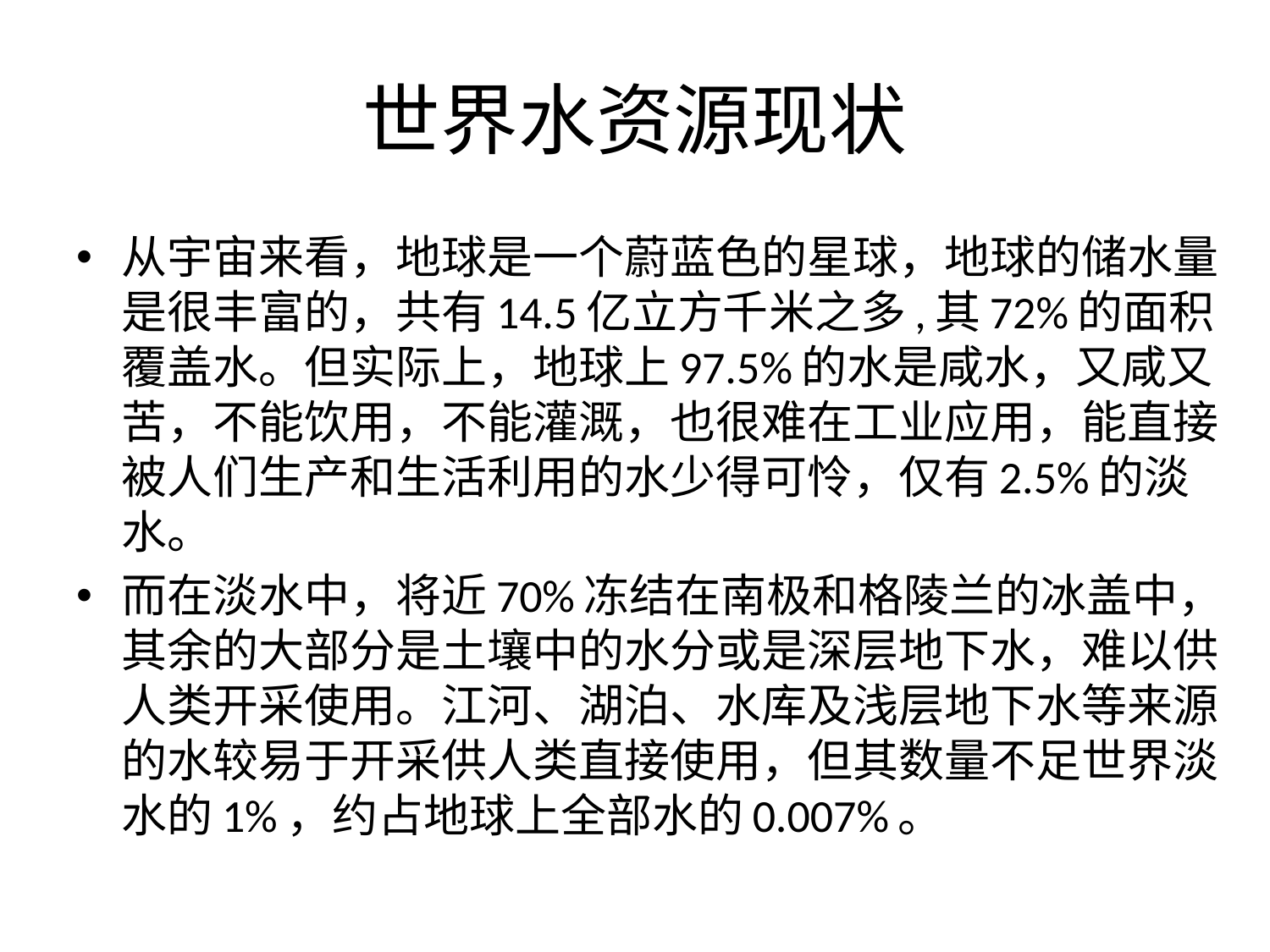

# 世界水资源现状
从宇宙来看，地球是一个蔚蓝色的星球，地球的储水量是很丰富的，共有14.5亿立方千米之多,其72%的面积覆盖水。但实际上，地球上97.5%的水是咸水，又咸又苦，不能饮用，不能灌溉，也很难在工业应用，能直接被人们生产和生活利用的水少得可怜，仅有2.5%的淡水。
而在淡水中，将近70%冻结在南极和格陵兰的冰盖中，其余的大部分是土壤中的水分或是深层地下水，难以供人类开采使用。江河、湖泊、水库及浅层地下水等来源的水较易于开采供人类直接使用，但其数量不足世界淡水的1%，约占地球上全部水的0.007%。